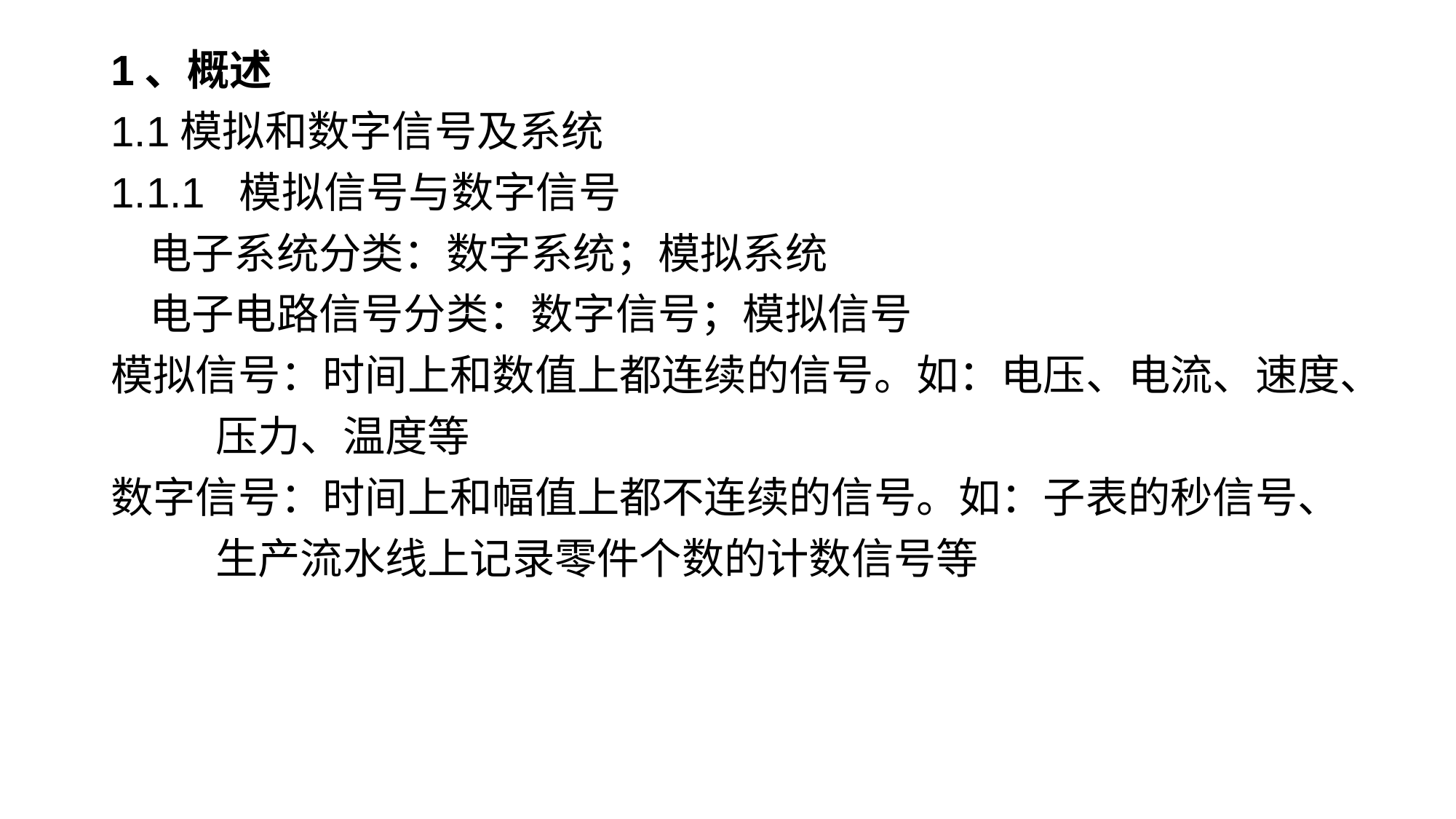

# 1、概述
1.1模拟和数字信号及系统
1.1.1  模拟信号与数字信号
   电子系统分类：数字系统；模拟系统
   电子电路信号分类：数字信号；模拟信号
模拟信号：时间上和数值上都连续的信号。如：电压、电流、速度、
          压力、温度等
数字信号：时间上和幅值上都不连续的信号。如：子表的秒信号、
          生产流水线上记录零件个数的计数信号等